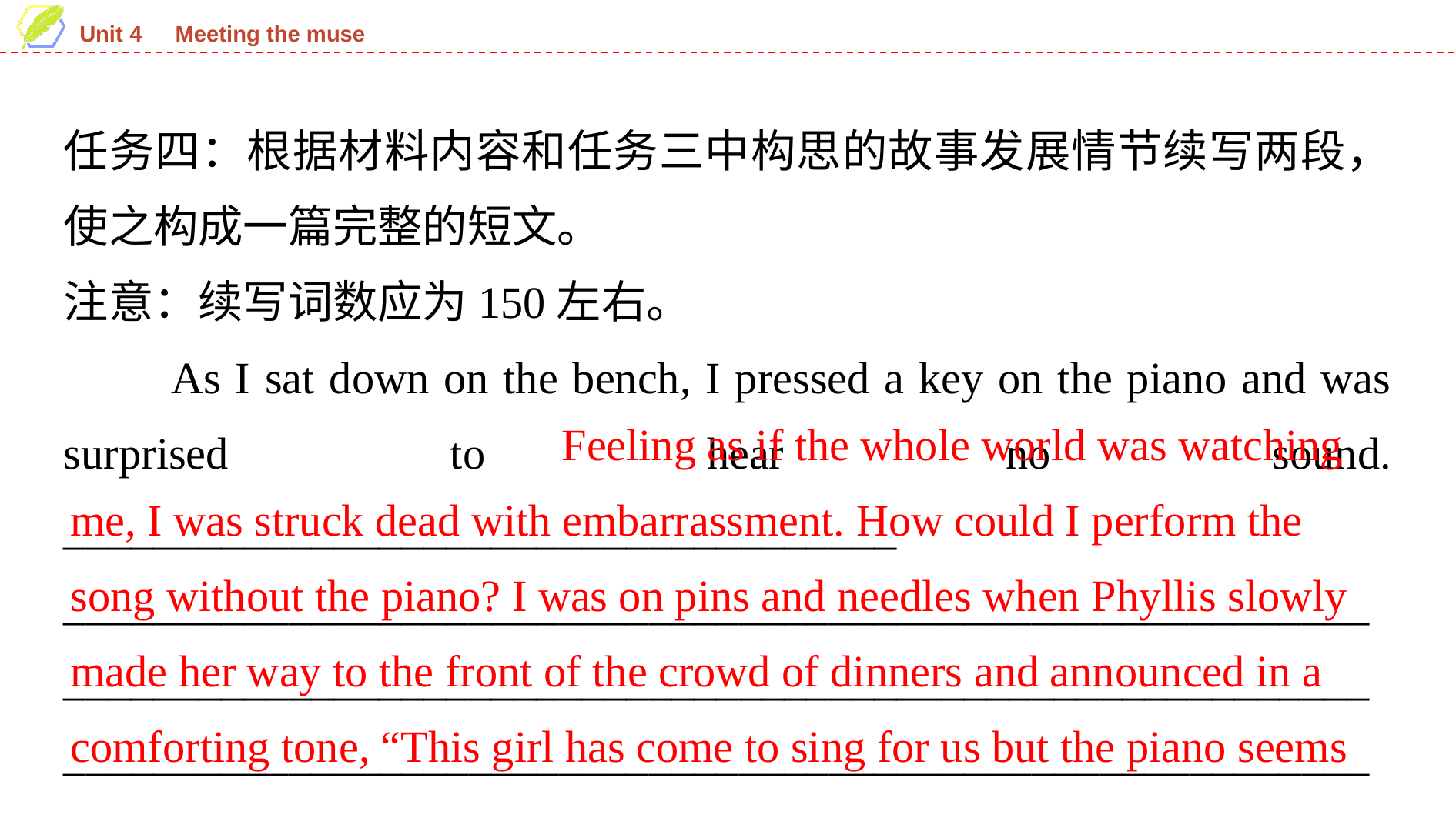

任务四：根据材料内容和任务三中构思的故事发展情节续写两段，使之构成一篇完整的短文。
注意：续写词数应为150左右。
　　As I sat down on the bench, I pressed a key on the piano and was surprised to hear no sound. _____________________________________
____________________________________________________________________________________________________________________________________________________________________________________________________________________________________________
                                            Feeling as if the whole world was watching me, I was struck dead with embarrassment. How could I perform the song without the piano? I was on pins and needles when Phyllis slowly made her way to the front of the crowd of dinners and announced in a comforting tone, “This girl has come to sing for us but the piano seems